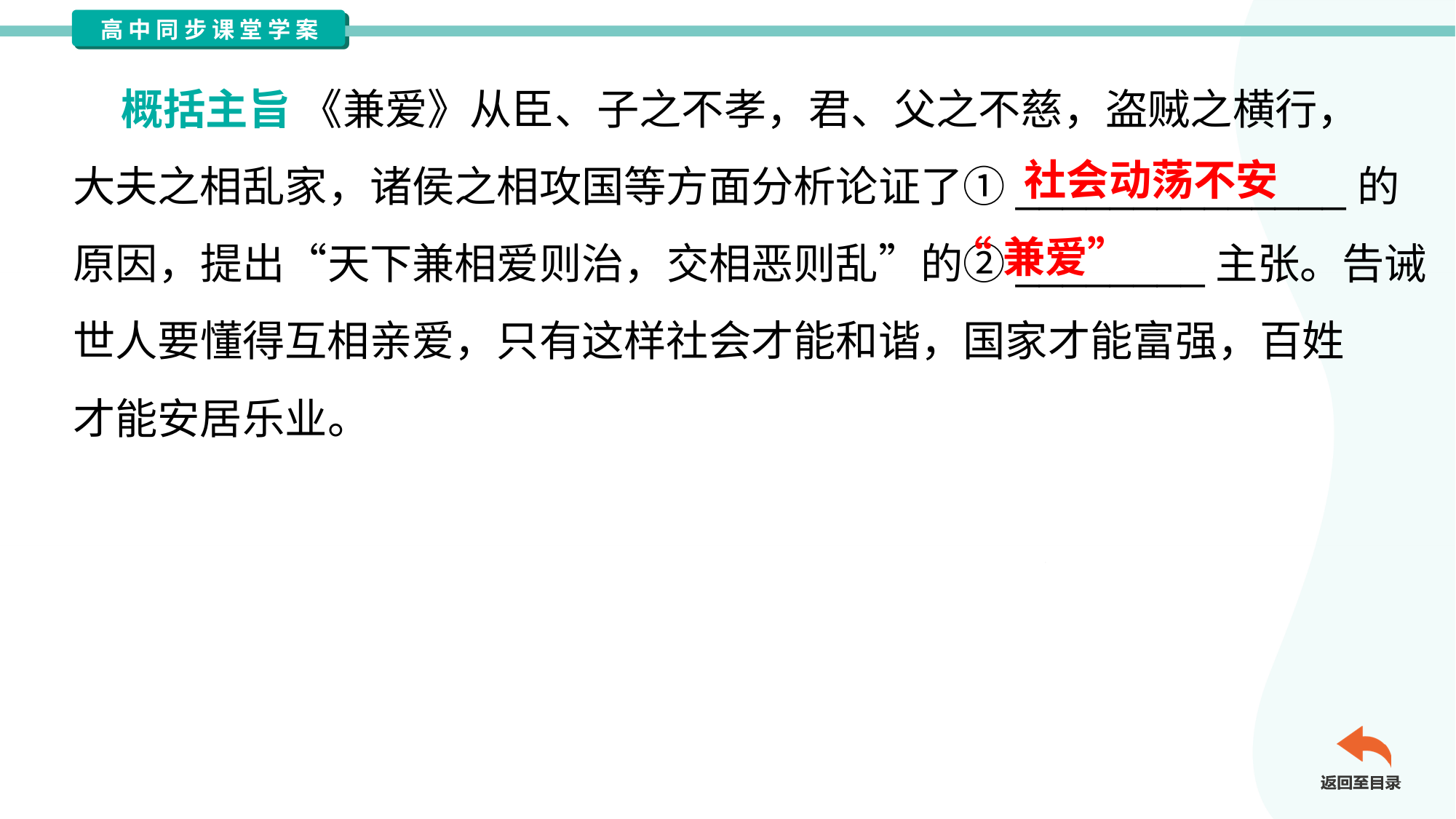

概括主旨 《兼爱》从臣、子之不孝，君、父之不慈，盗贼之横行，
大夫之相乱家，诸侯之相攻国等方面分析论证了①______________的
原因，提出“天下兼相爱则治，交相恶则乱”的②________主张。告诫
世人要懂得互相亲爱，只有这样社会才能和谐，国家才能富强，百姓
才能安居乐业。
社会动荡不安
“兼爱”